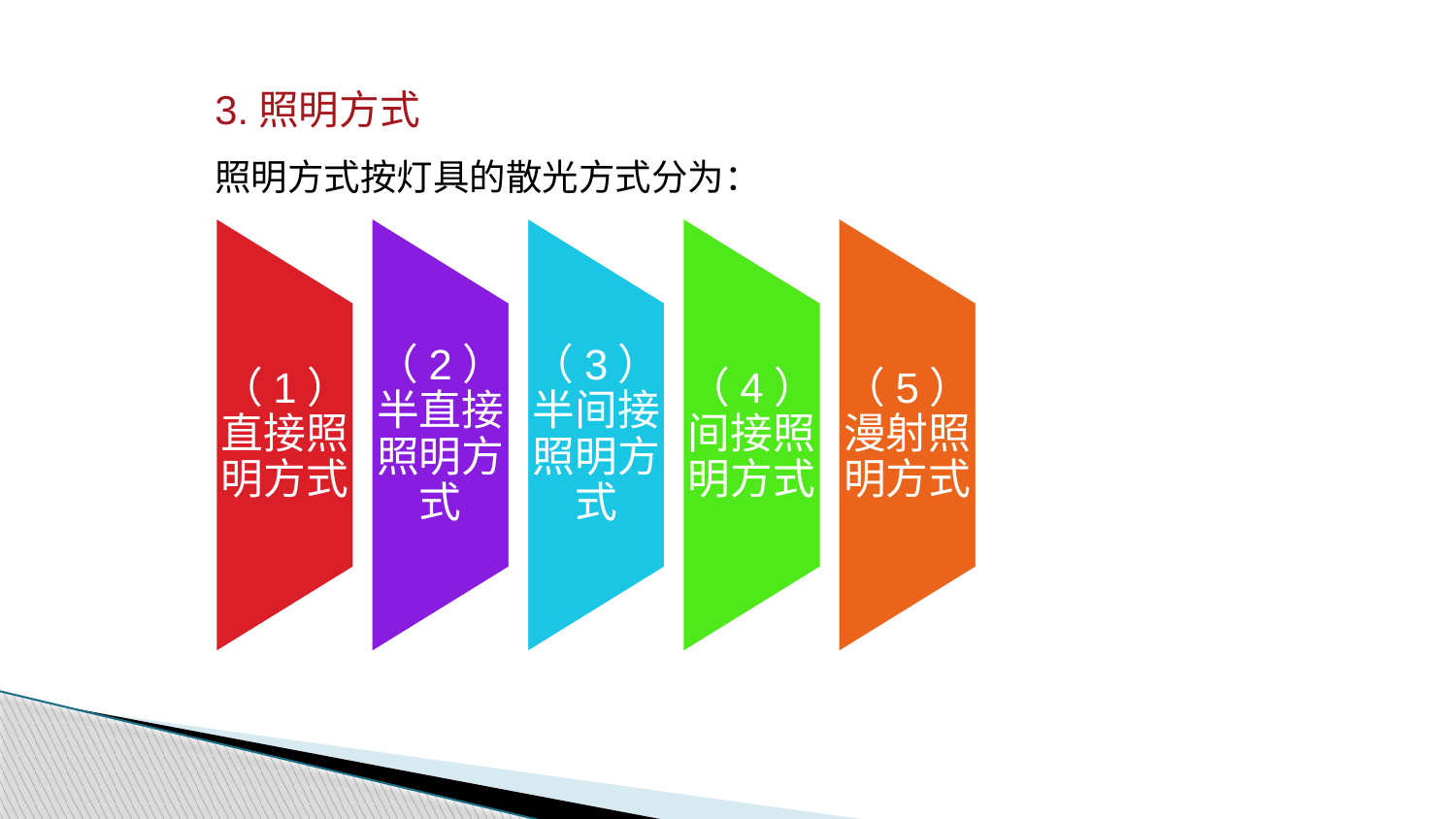

3.照明方式
照明方式按灯具的散光方式分为：
（1）直接照明方式
（2）半直接照明方式
（3）半间接照明方式
（4）间接照明方式
（5）漫射照明方式